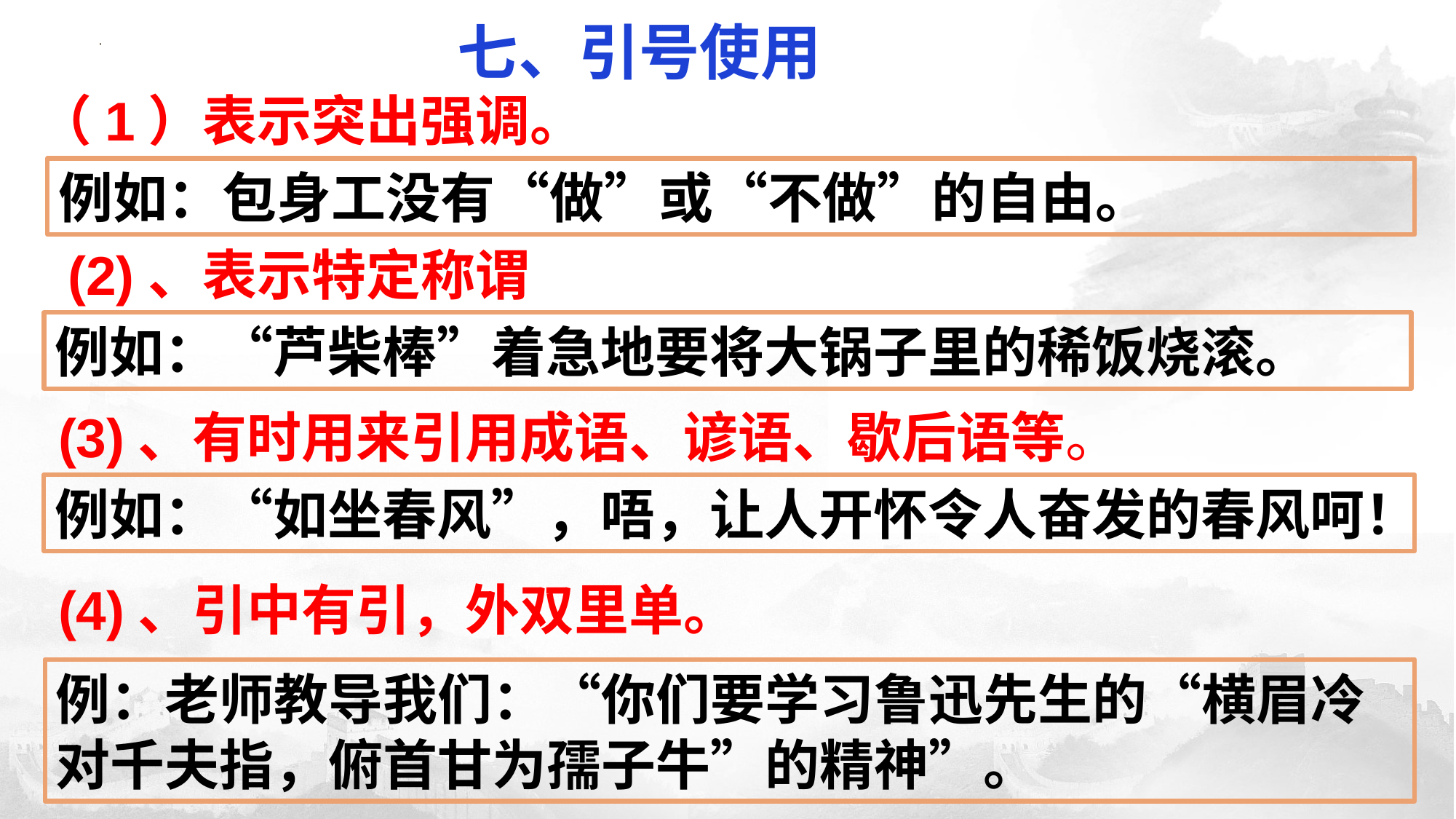

七、引号使用
（1）表示突出强调。
例如：包身工没有“做”或“不做”的自由。
(2)、表示特定称谓
例如：“芦柴棒”着急地要将大锅子里的稀饭烧滚。
(3)、有时用来引用成语、谚语、歇后语等。
例如：“如坐春风”，唔，让人开怀令人奋发的春风呵！
(4)、引中有引，外双里单。
例：老师教导我们：“你们要学习鲁迅先生的“横眉冷对千夫指，俯首甘为孺子牛”的精神”。